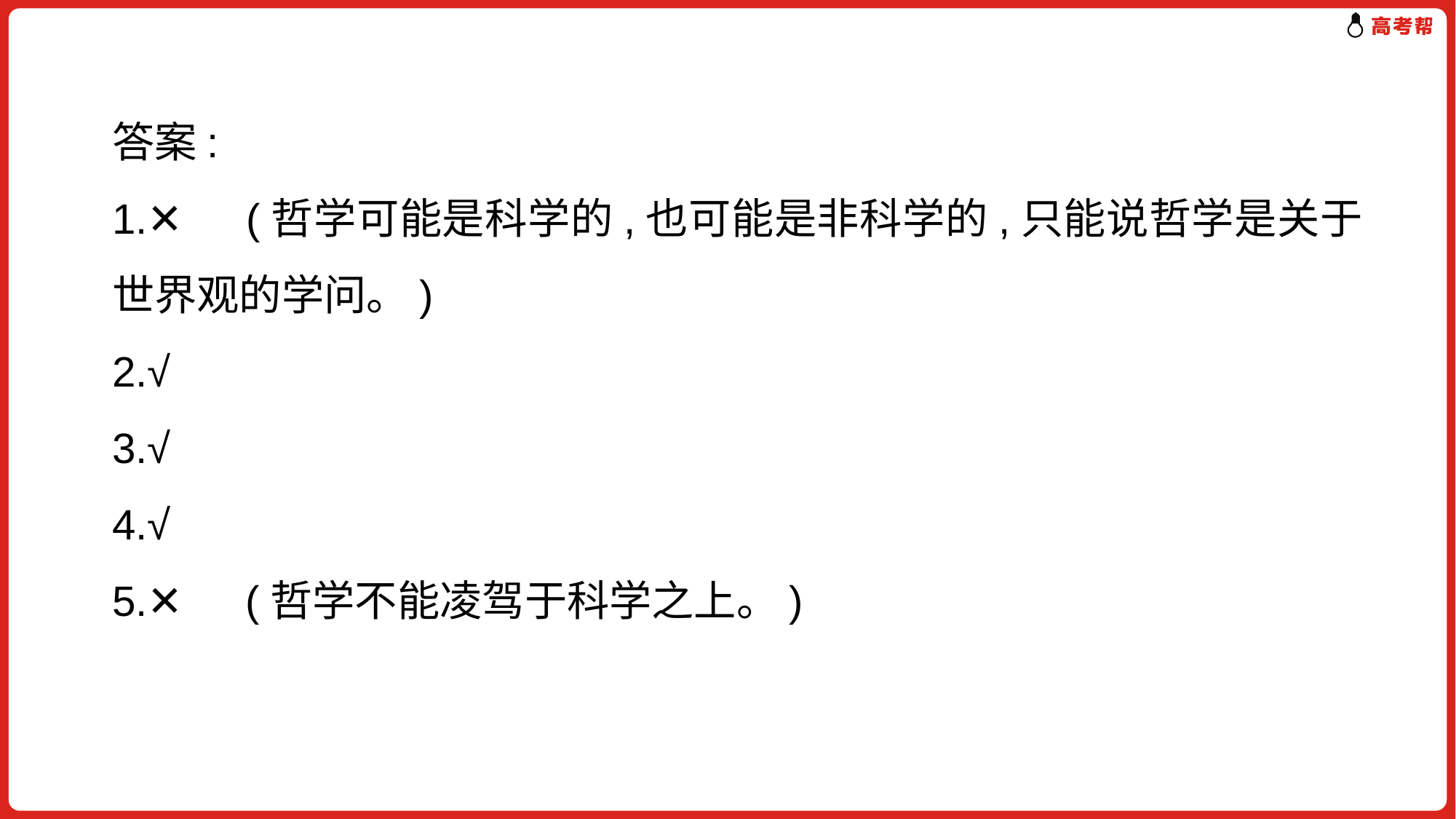

答案:
1.✕　(哲学可能是科学的,也可能是非科学的,只能说哲学是关于世界观的学问。)
2.√
3.√
4.√
5.✕　(哲学不能凌驾于科学之上。)